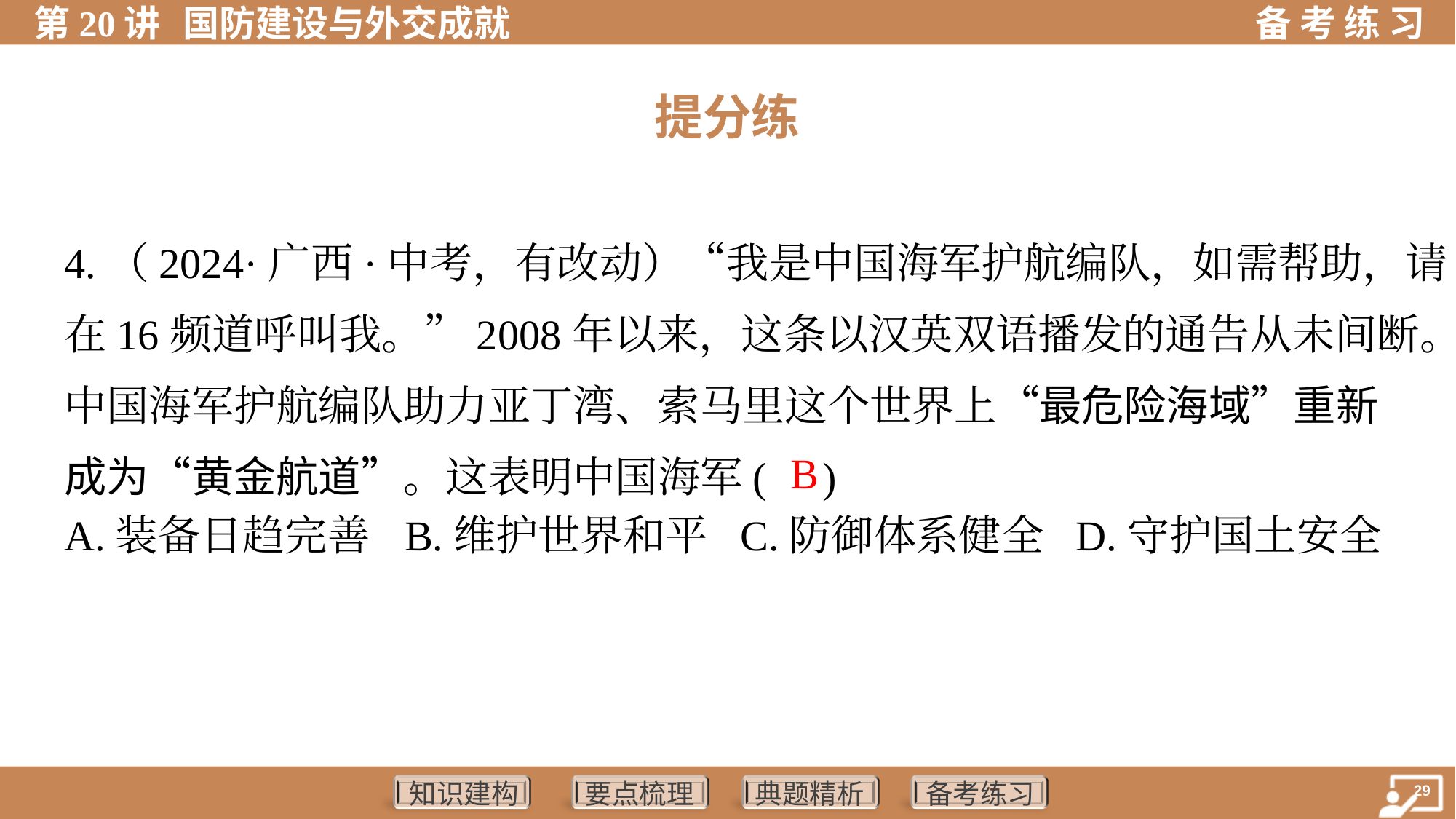

提分练
4.（2024·广西·中考，有改动）“我是中国海军护航编队，如需帮助，请
在16频道呼叫我。”2008年以来，这条以汉英双语播发的通告从未间断。
中国海军护航编队助力亚丁湾、索马里这个世界上“最危险海域”重新
成为“黄金航道”。这表明中国海军(     )
B
A.装备日趋完善	B.维护世界和平	C.防御体系健全	D.守护国土安全